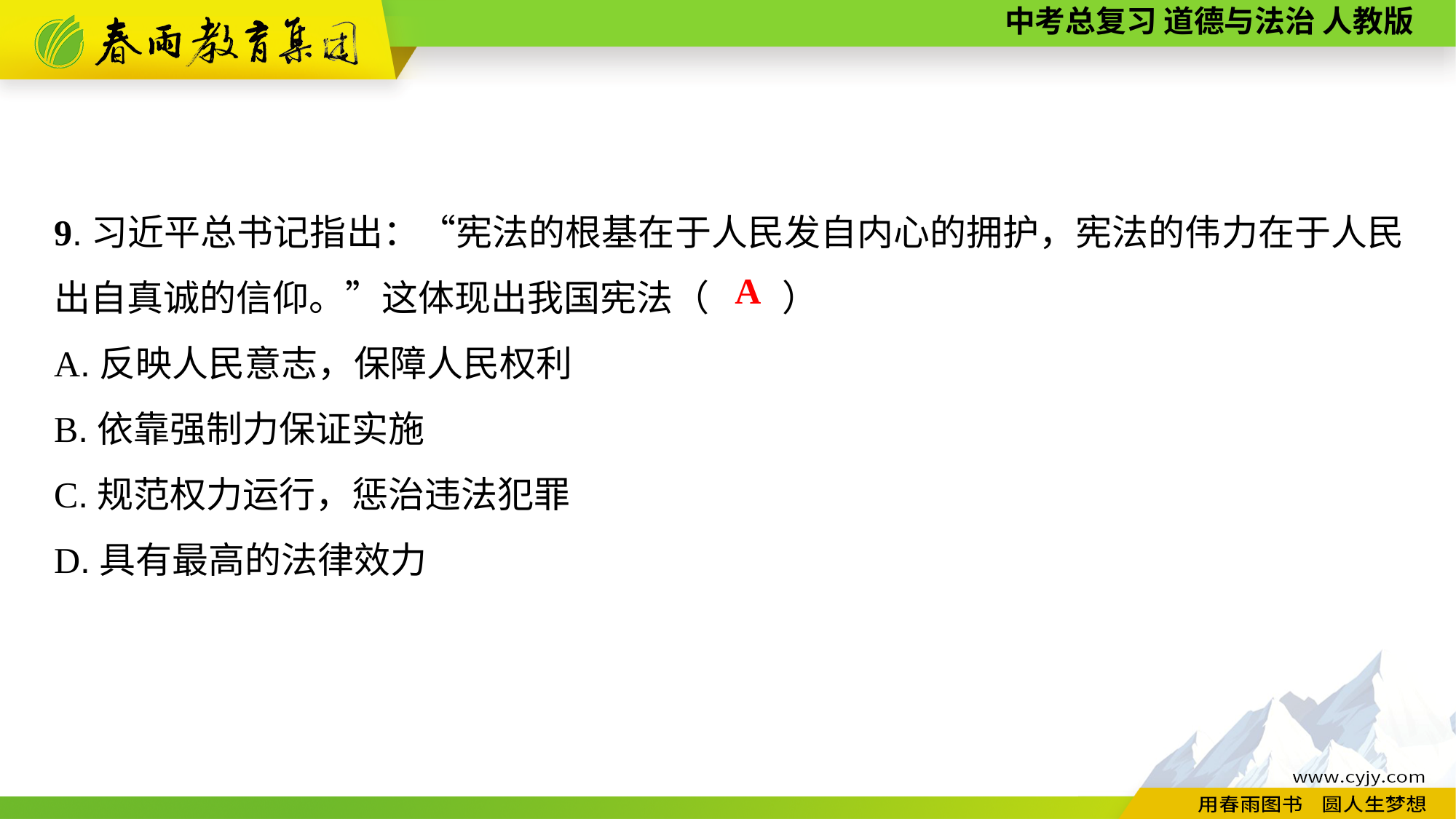

9.习近平总书记指出：“宪法的根基在于人民发自内心的拥护，宪法的伟力在于人民出自真诚的信仰。”这体现出我国宪法（　　）
A.反映人民意志，保障人民权利
B.依靠强制力保证实施
C.规范权力运行，惩治违法犯罪
D.具有最高的法律效力
A